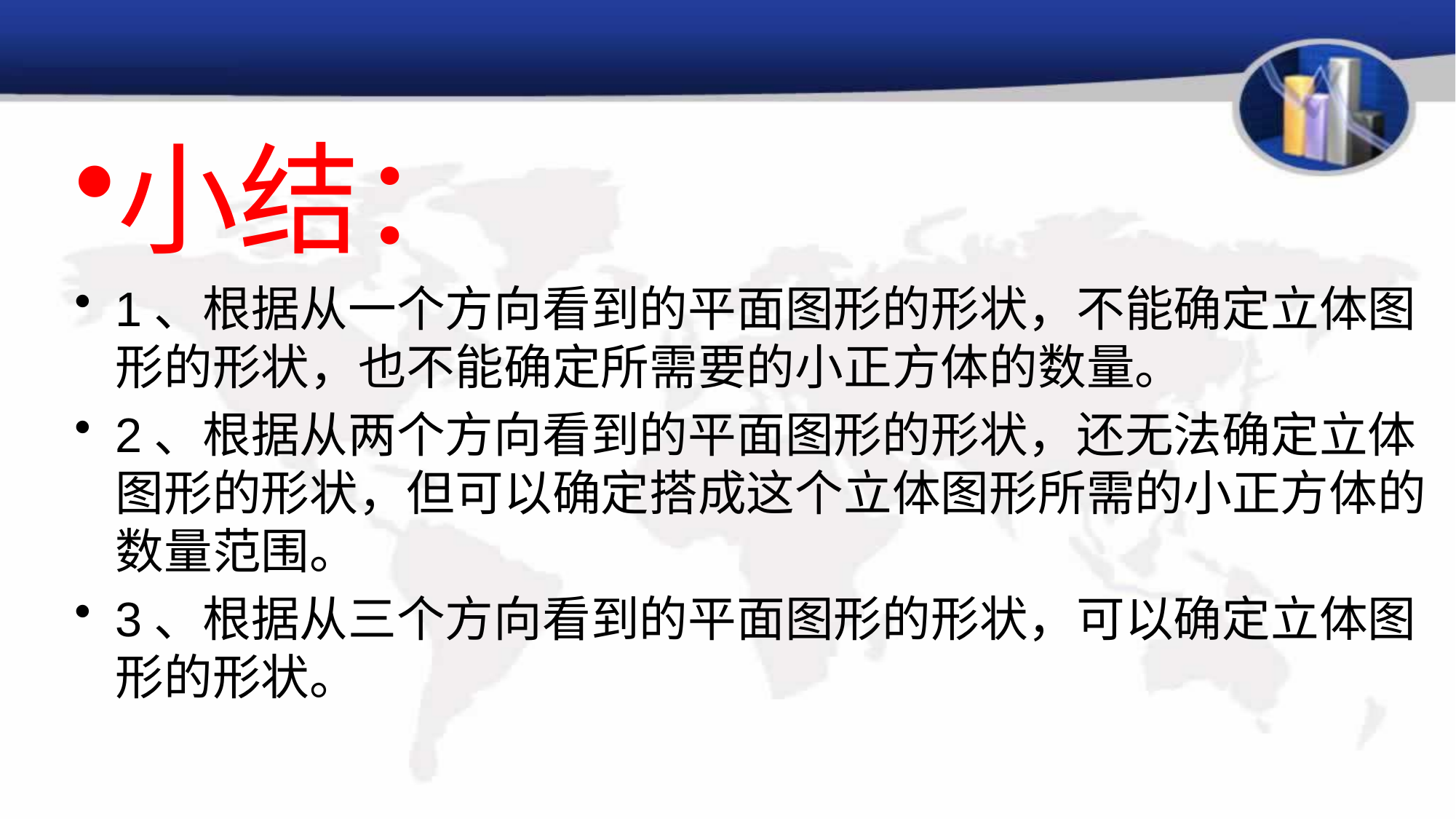

# 小结：
1、根据从一个方向看到的平面图形的形状，不能确定立体图形的形状，也不能确定所需要的小正方体的数量。
2、根据从两个方向看到的平面图形的形状，还无法确定立体图形的形状，但可以确定搭成这个立体图形所需的小正方体的数量范围。
3、根据从三个方向看到的平面图形的形状，可以确定立体图形的形状。